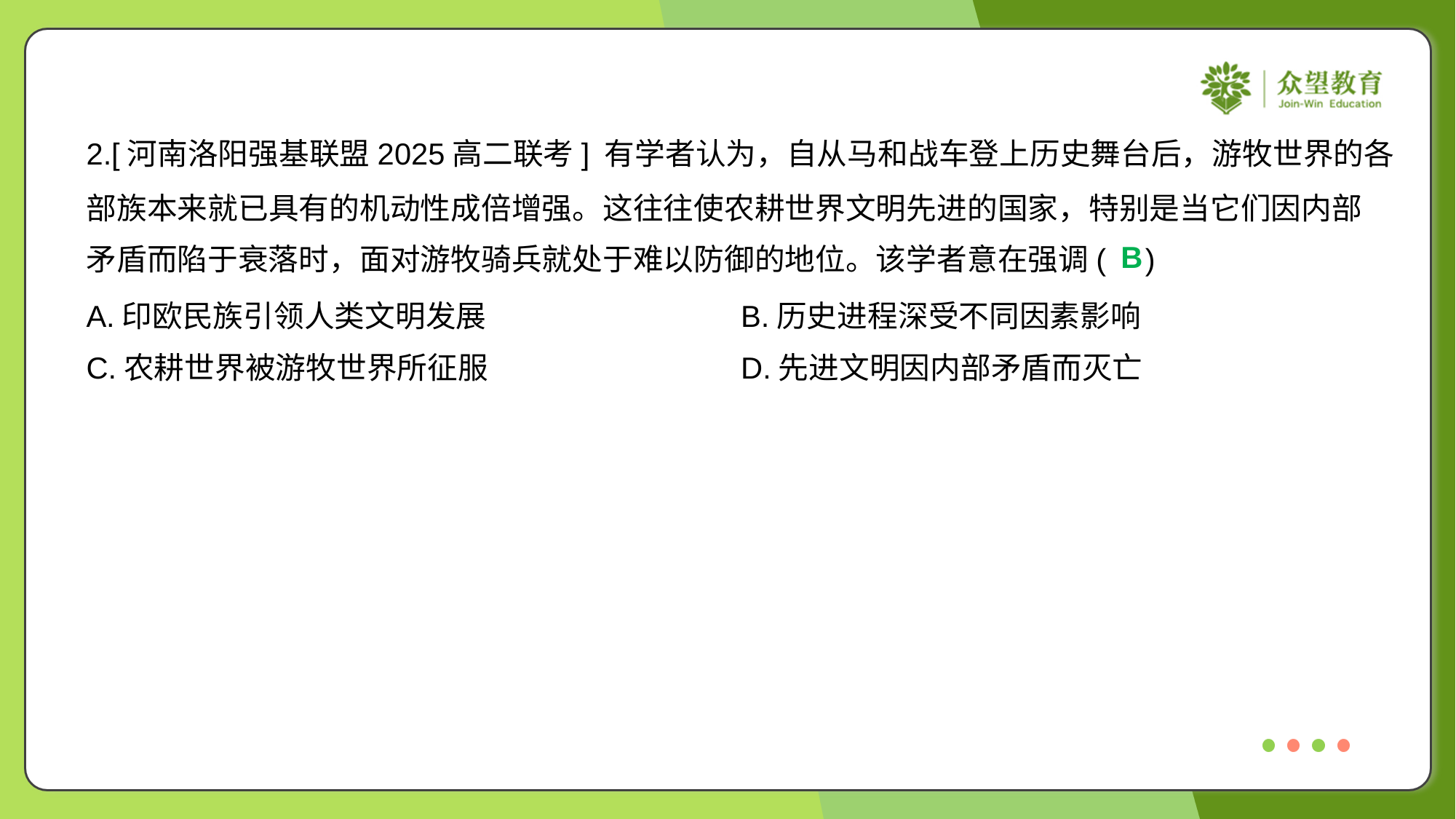

2.[河南洛阳强基联盟2025高二联考] 有学者认为，自从马和战车登上历史舞台后，游牧世界的各
部族本来就已具有的机动性成倍增强。这往往使农耕世界文明先进的国家，特别是当它们因内部
矛盾而陷于衰落时，面对游牧骑兵就处于难以防御的地位。该学者意在强调(     )
B
A.印欧民族引领人类文明发展	B.历史进程深受不同因素影响
C.农耕世界被游牧世界所征服	D.先进文明因内部矛盾而灭亡